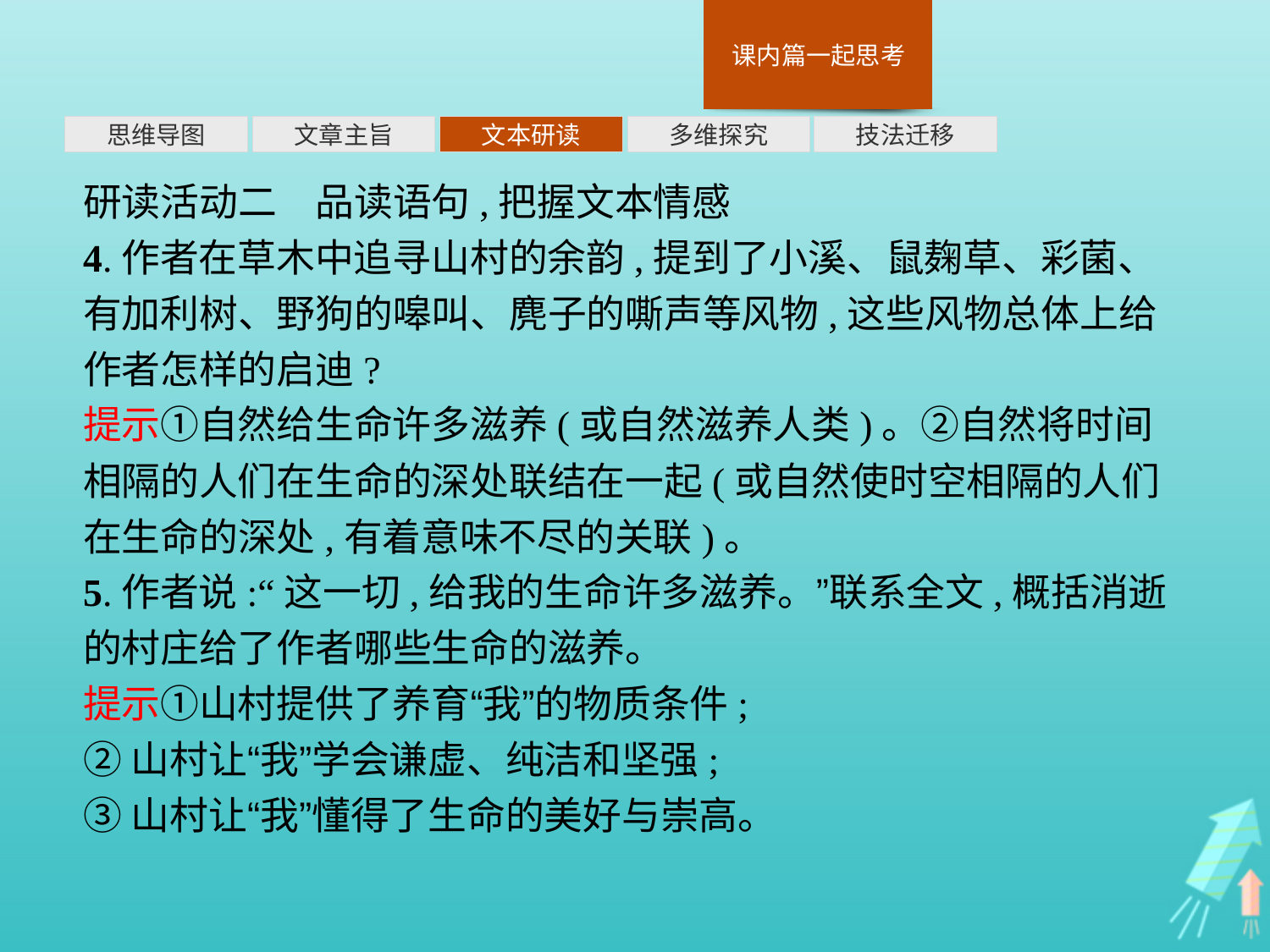

多维探究
思维导图
文章主旨
文本研读
技法迁移
研读活动二　品读语句,把握文本情感
4.作者在草木中追寻山村的余韵,提到了小溪、鼠麹草、彩菌、有加利树、野狗的嗥叫、麂子的嘶声等风物,这些风物总体上给作者怎样的启迪?
提示①自然给生命许多滋养(或自然滋养人类)。②自然将时间相隔的人们在生命的深处联结在一起(或自然使时空相隔的人们在生命的深处,有着意味不尽的关联)。
5.作者说:“这一切,给我的生命许多滋养。”联系全文,概括消逝的村庄给了作者哪些生命的滋养。
提示①山村提供了养育“我”的物质条件;
②山村让“我”学会谦虚、纯洁和坚强;
③山村让“我”懂得了生命的美好与崇高。